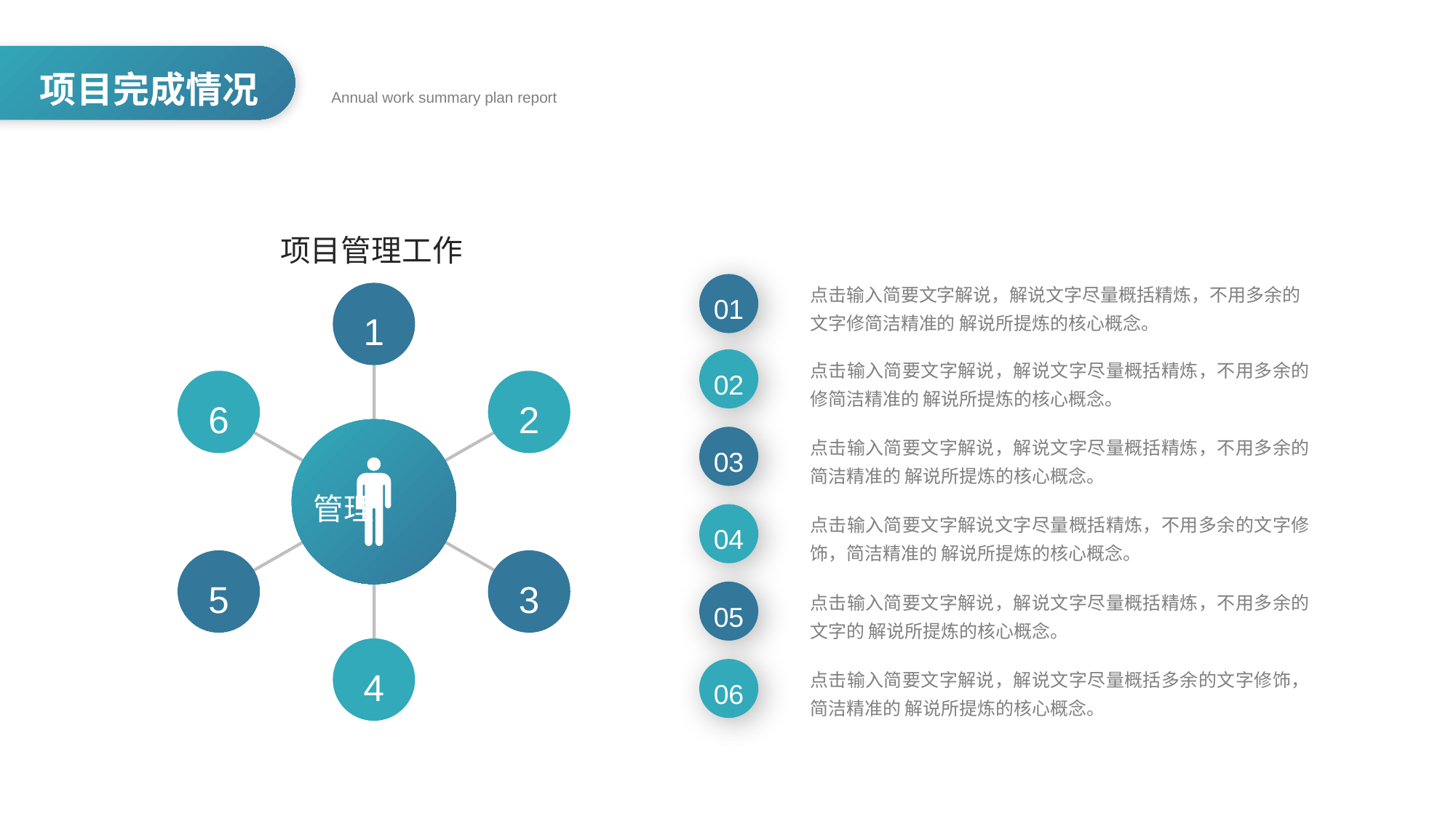

项目完成情况
项目管理工作
点击输入简要文字解说，解说文字尽量概括精炼，不用多余的文字修简洁精准的 解说所提炼的核心概念。
01
1
2
6
5
3
4

点击输入简要文字解说，解说文字尽量概括精炼，不用多余的修简洁精准的 解说所提炼的核心概念。
02
点击输入简要文字解说，解说文字尽量概括精炼，不用多余的简洁精准的 解说所提炼的核心概念。
03
管理
点击输入简要文字解说文字尽量概括精炼，不用多余的文字修饰，简洁精准的 解说所提炼的核心概念。
04
点击输入简要文字解说，解说文字尽量概括精炼，不用多余的文字的 解说所提炼的核心概念。
05
点击输入简要文字解说，解说文字尽量概括多余的文字修饰，简洁精准的 解说所提炼的核心概念。
06